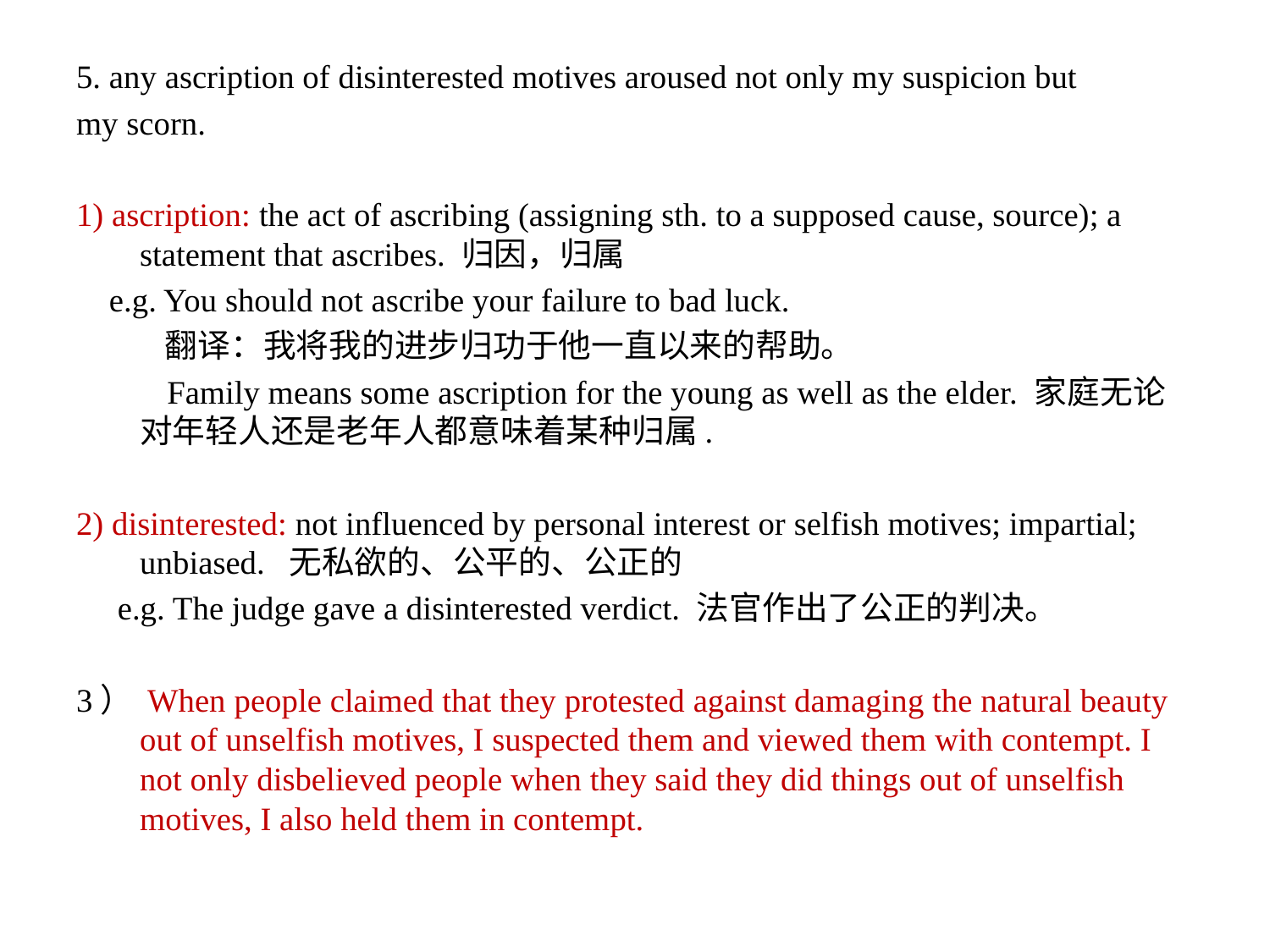

5. any ascription of disinterested motives aroused not only my suspicion but
my scorn.

1) ascription: the act of ascribing (assigning sth. to a supposed cause, source); a statement that ascribes. 归因，归属
    e.g. You should not ascribe your failure to bad luck.
           翻译：我将我的进步归功于他一直以来的帮助。
           Family means some ascription for the young as well as the elder. 家庭无论对年轻人还是老年人都意味着某种归属.

2) disinterested: not influenced by personal interest or selfish motives; impartial; unbiased.  无私欲的、公平的、公正的
     e.g. The judge gave a disinterested verdict. 法官作出了公正的判决。

3） When people claimed that they protested against damaging the natural beauty out of unselfish motives, I suspected them and viewed them with contempt. I not only disbelieved people when they said they did things out of unselfish motives, I also held them in contempt.